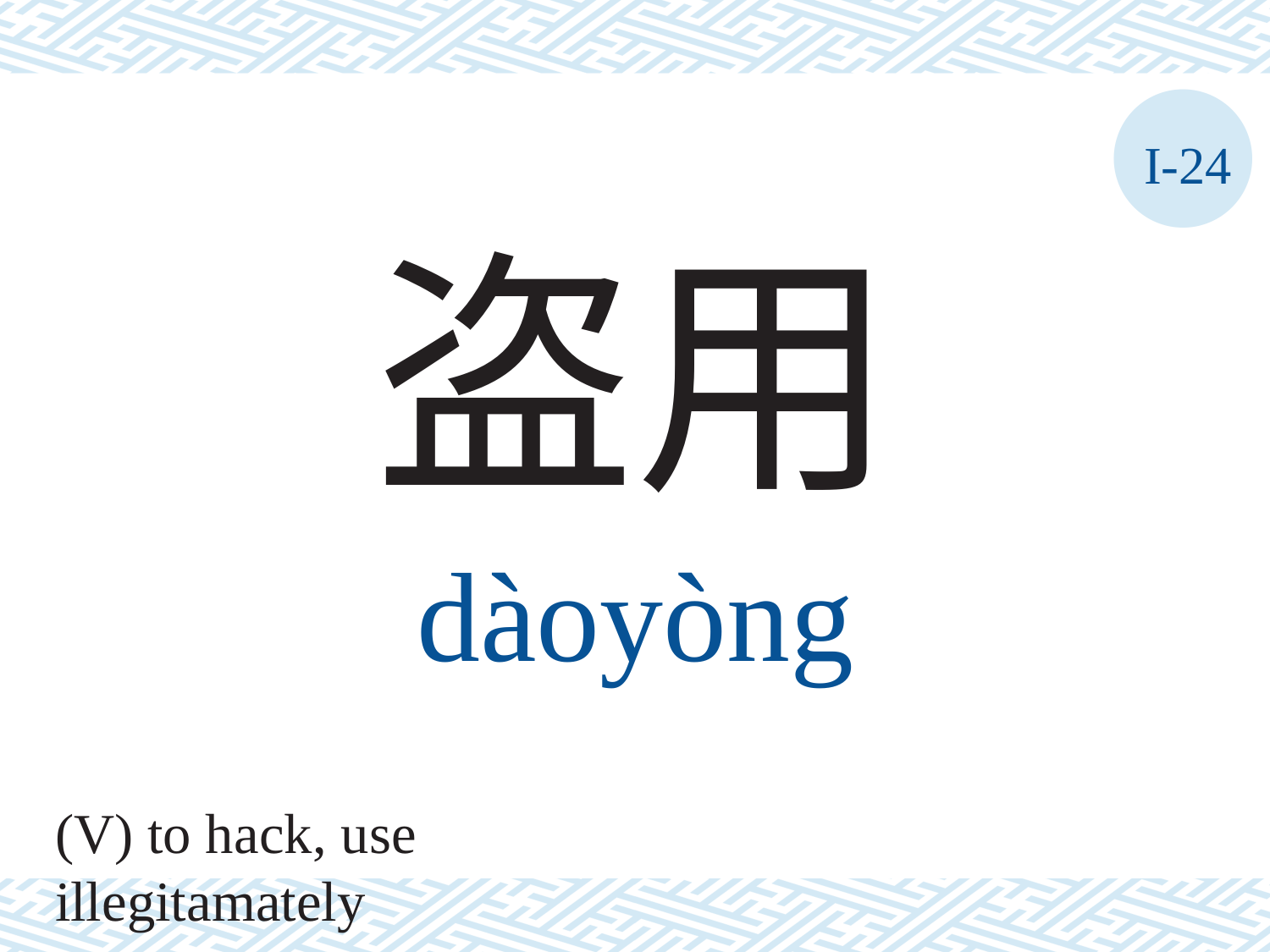

I-24
盗用
dàoyòng
(V) to hack, use illegitamately